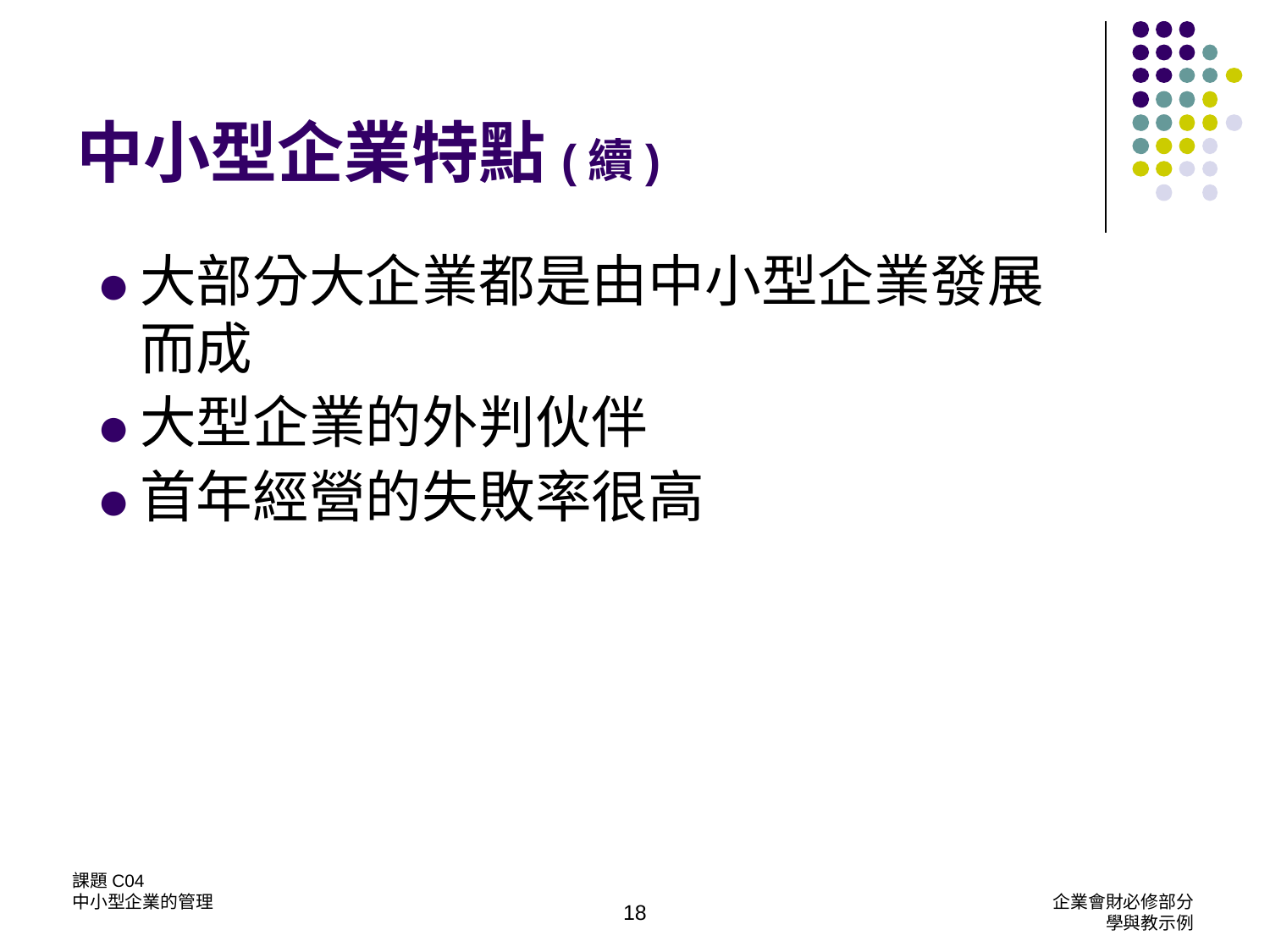

# 中小型企業特點(續)
大部分大企業都是由中小型企業發展而成
大型企業的外判伙伴
首年經營的失敗率很高

課題C04
中小型企業的管理

企業會財必修部分
學與教示例

18